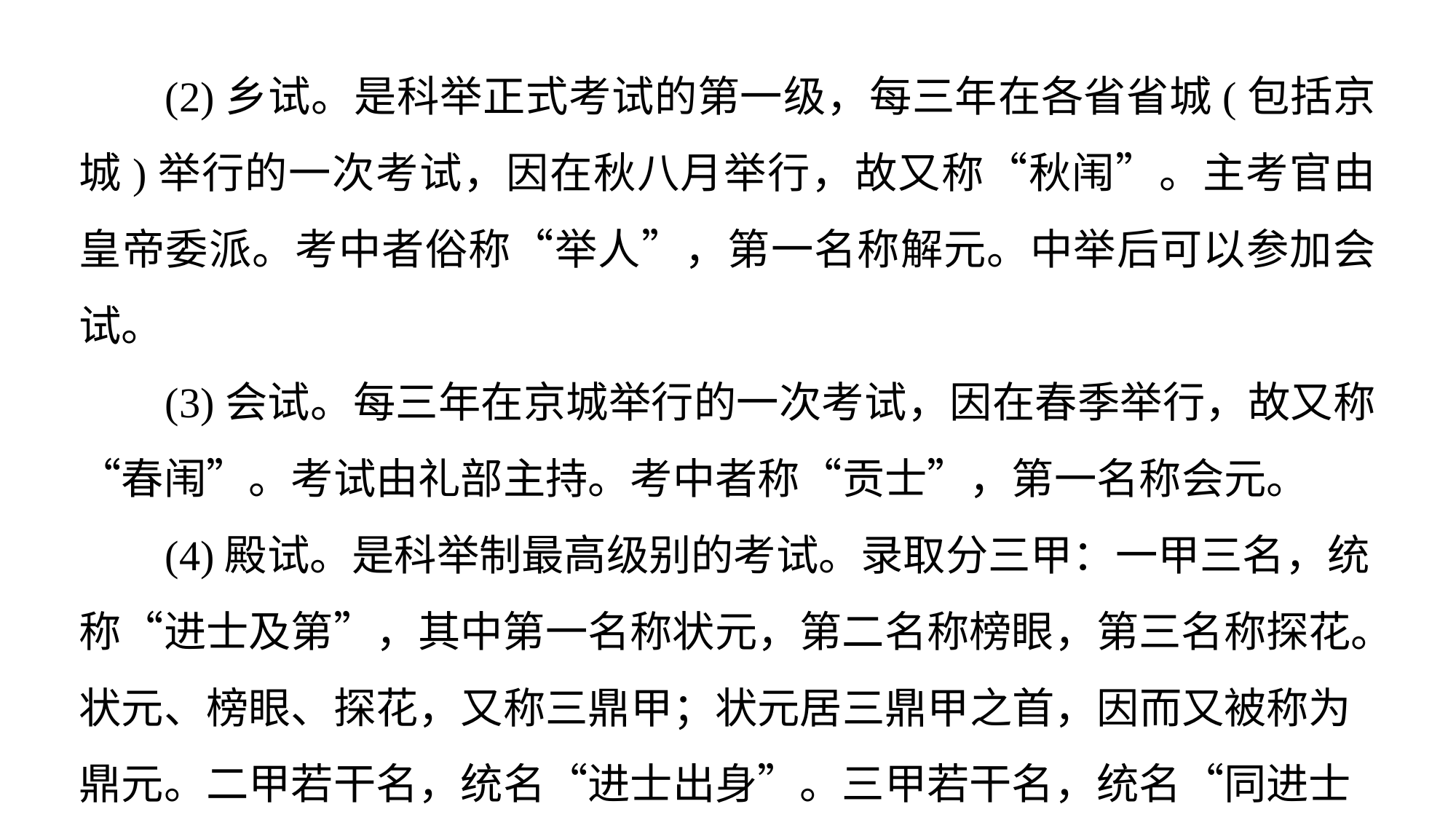

(2)乡试。是科举正式考试的第一级，每三年在各省省城(包括京城)举行的一次考试，因在秋八月举行，故又称“秋闱”。主考官由皇帝委派。考中者俗称“举人”，第一名称解元。中举后可以参加会试。
(3)会试。每三年在京城举行的一次考试，因在春季举行，故又称“春闱”。考试由礼部主持。考中者称“贡士”，第一名称会元。
(4)殿试。是科举制最高级别的考试。录取分三甲：一甲三名，统称“进士及第”，其中第一名称状元，第二名称榜眼，第三名称探花。状元、榜眼、探花，又称三鼎甲；状元居三鼎甲之首，因而又被称为鼎元。二甲若干名，统名“进士出身”。三甲若干名，统名“同进士